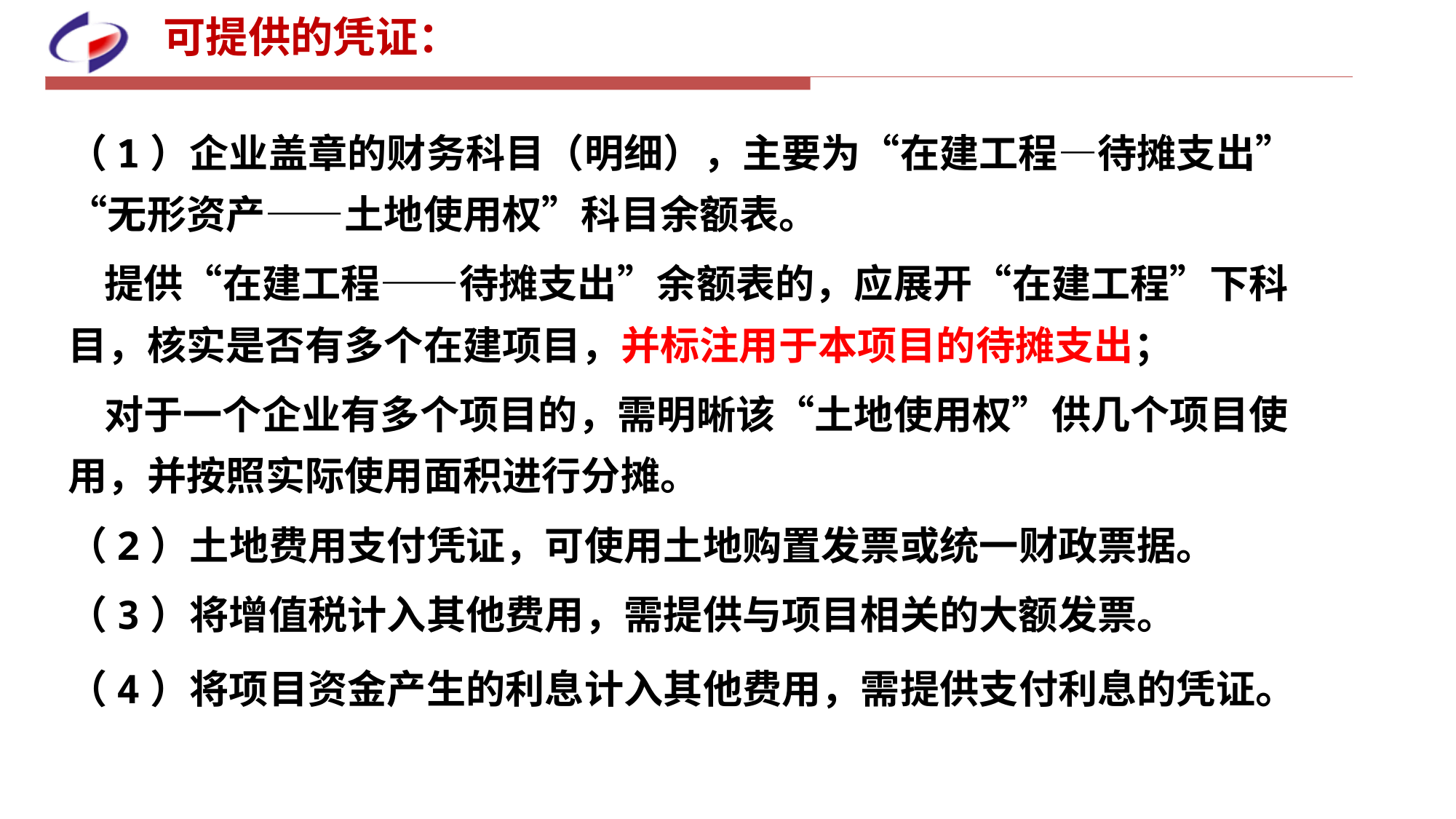

可提供的凭证：
（1）企业盖章的财务科目（明细），主要为“在建工程—待摊支出”“无形资产——土地使用权”科目余额表。
   提供“在建工程——待摊支出”余额表的，应展开“在建工程”下科目，核实是否有多个在建项目，并标注用于本项目的待摊支出；
   对于一个企业有多个项目的，需明晰该“土地使用权”供几个项目使用，并按照实际使用面积进行分摊。
（2）土地费用支付凭证，可使用土地购置发票或统一财政票据。
（3）将增值税计入其他费用，需提供与项目相关的大额发票。
（4）将项目资金产生的利息计入其他费用，需提供支付利息的凭证。